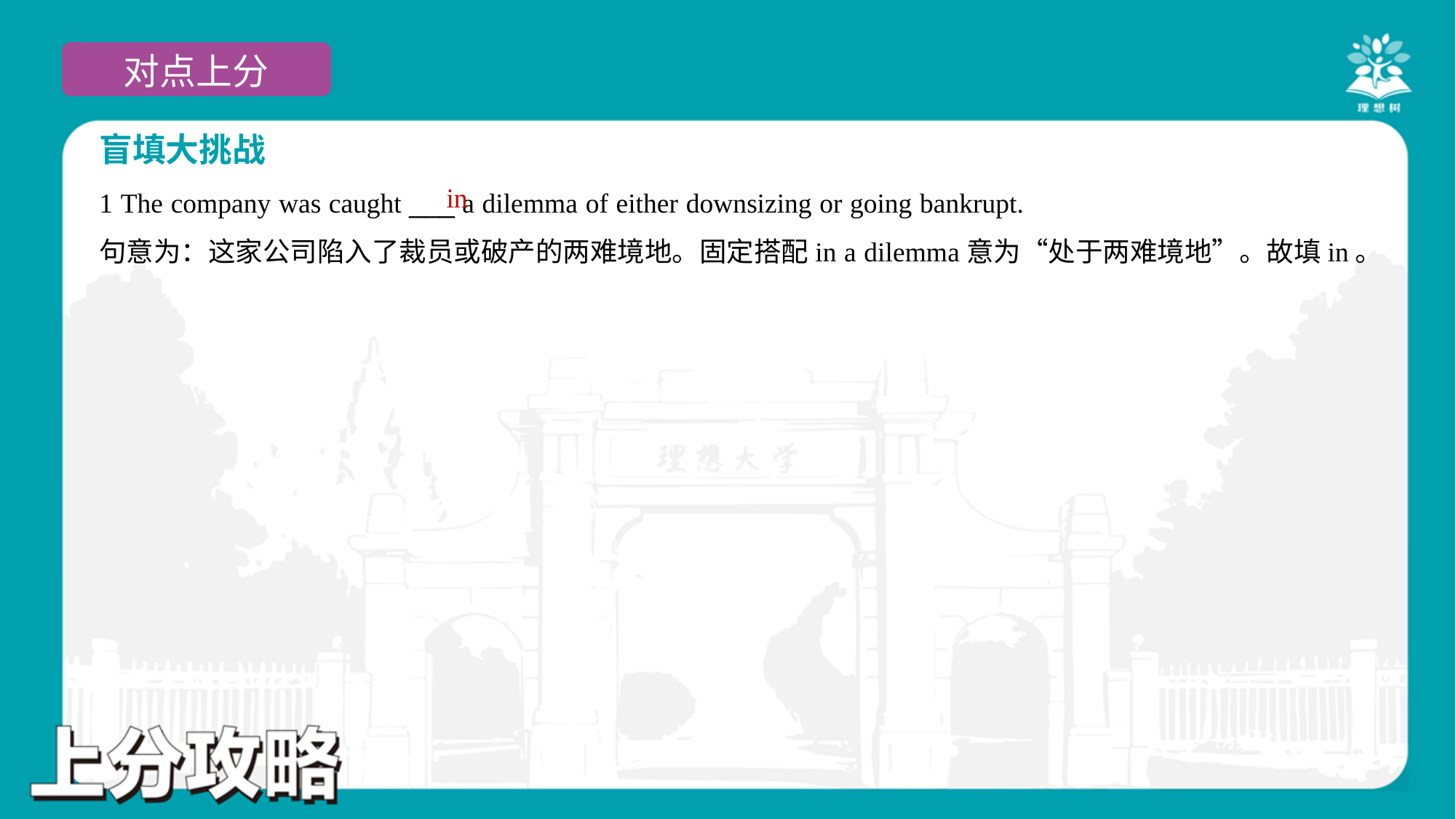

盲填大挑战
in
1 The company was caught ___ a dilemma of either downsizing or going bankrupt.
句意为：这家公司陷入了裁员或破产的两难境地。固定搭配in a dilemma意为“处于两难境地”。故填in。